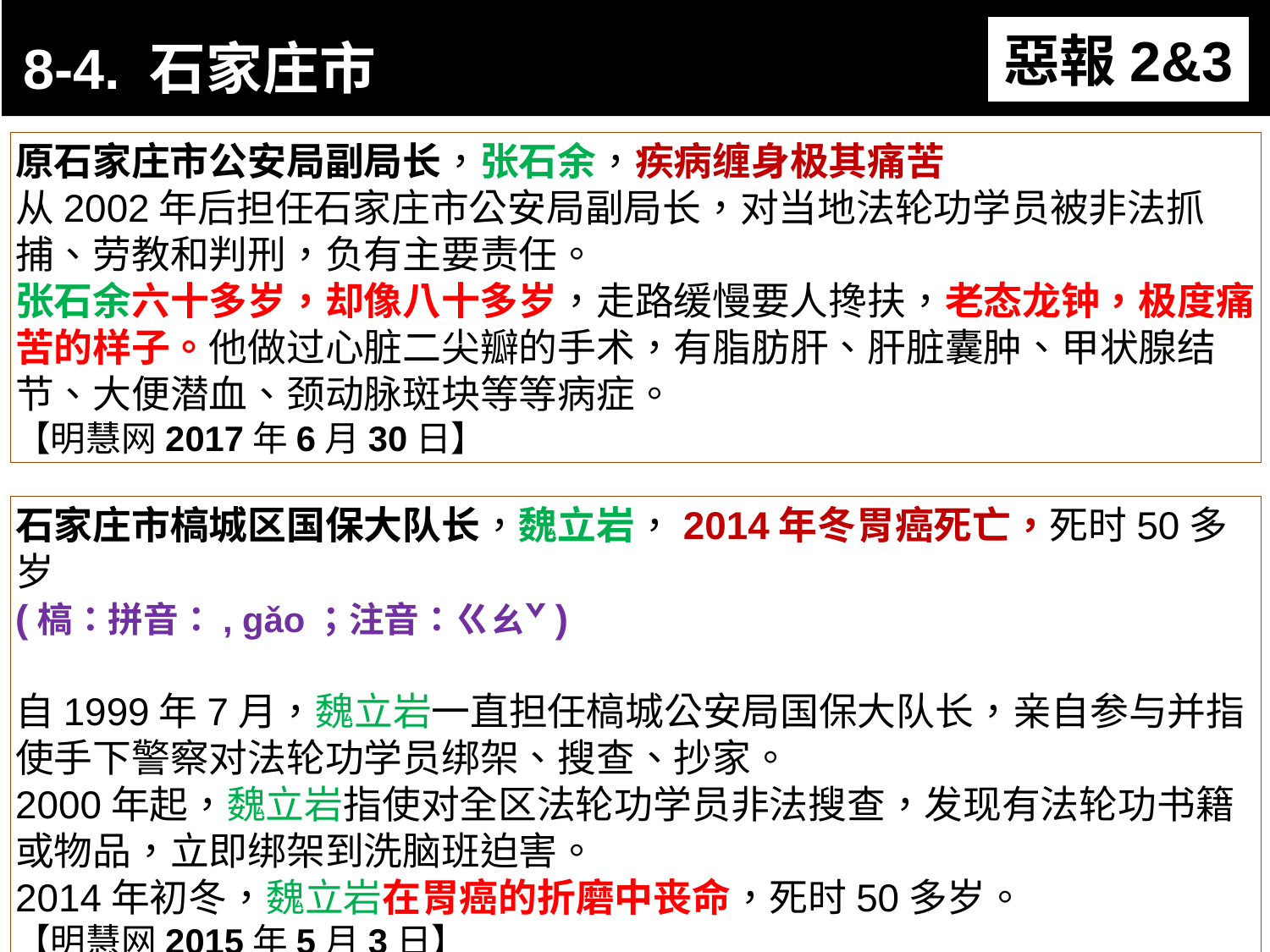

8-4. 石家庄市
惡報2&3
11-3. XX市官員惡報實例
原石家庄市公安局副局长，张石余，疾病缠身极其痛苦
从2002年后担任石家庄市公安局副局长，对当地法轮功学员被非法抓捕、劳教和判刑，负有主要责任。
张石余六十多岁，却像八十多岁，走路缓慢要人搀扶，老态龙钟，极度痛苦的样子。他做过心脏二尖瓣的手术，有脂肪肝、肝脏囊肿、甲状腺结节、大便潜血、颈动脉斑块等等病症。
【明慧网2017年6月30日】
石家庄市槁城区国保大队长，魏立岩，2014年冬胃癌死亡，死时50多岁
(槁：拼音：, gǎo；注音：ㄍㄠˇ)

自1999年7月，魏立岩一直担任槁城公安局国保大队长，亲自参与并指使手下警察对法轮功学员绑架、搜查、抄家。
2000年起，魏立岩指使对全区法轮功学员非法搜查，发现有法轮功书籍或物品，立即绑架到洗脑班迫害。
2014年初冬，魏立岩在胃癌的折磨中丧命，死时50多岁。
【明慧网2015年5月3日】